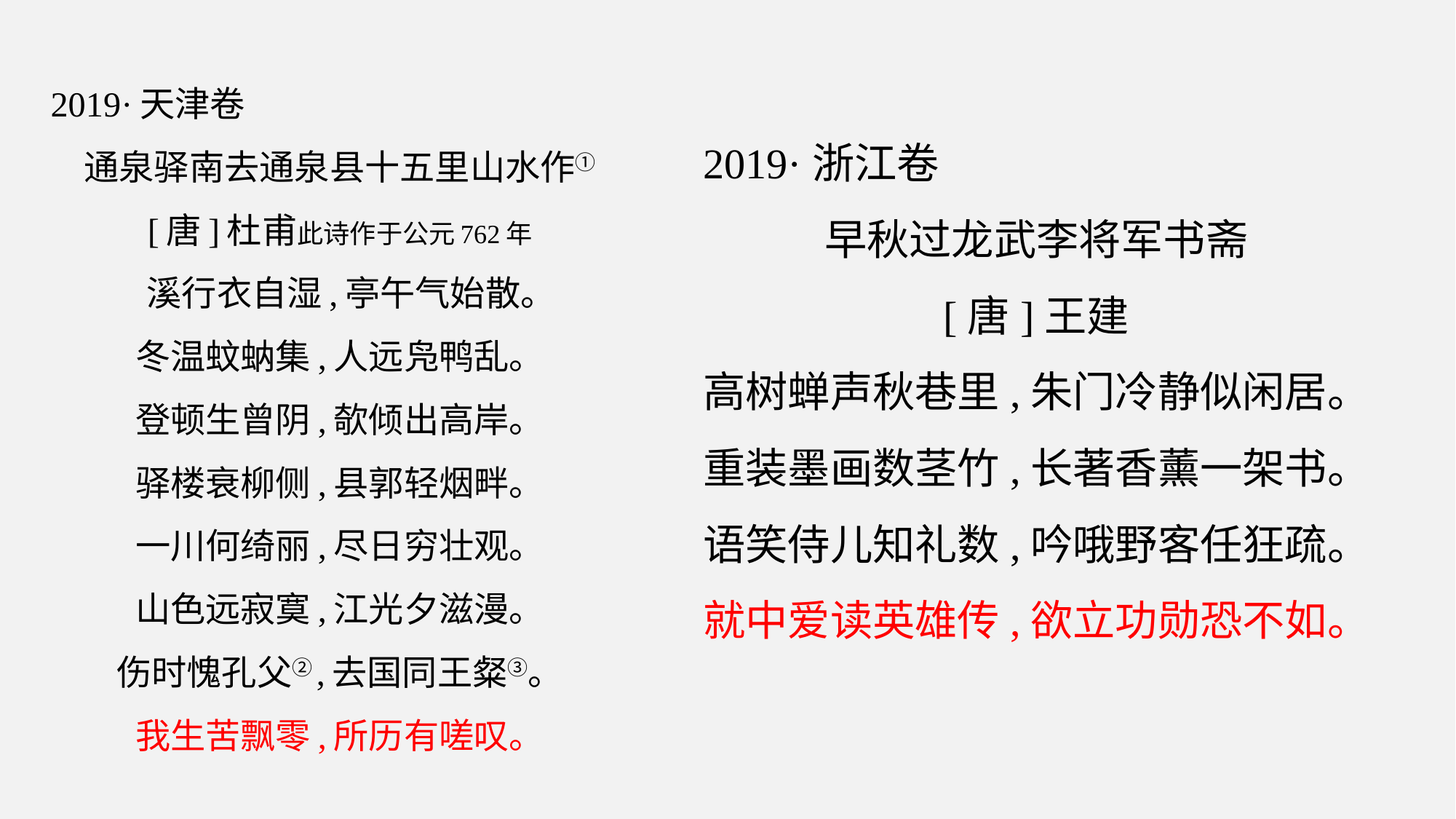

2019·天津卷
通泉驿南去通泉县十五里山水作①
[唐]杜甫此诗作于公元762年
   溪行衣自湿,亭午气始散。
冬温蚊蚋集,人远凫鸭乱。
登顿生曾阴,欹倾出高岸。
驿楼衰柳侧,县郭轻烟畔。
一川何绮丽,尽日穷壮观。
山色远寂寞,江光夕滋漫。
伤时愧孔父②,去国同王粲③。
我生苦飘零,所历有嗟叹。

2019·浙江卷
早秋过龙武李将军书斋
[唐]王建
高树蝉声秋巷里,朱门冷静似闲居。
重装墨画数茎竹,长著香薰一架书。
语笑侍儿知礼数,吟哦野客任狂疏。
就中爱读英雄传,欲立功勋恐不如。